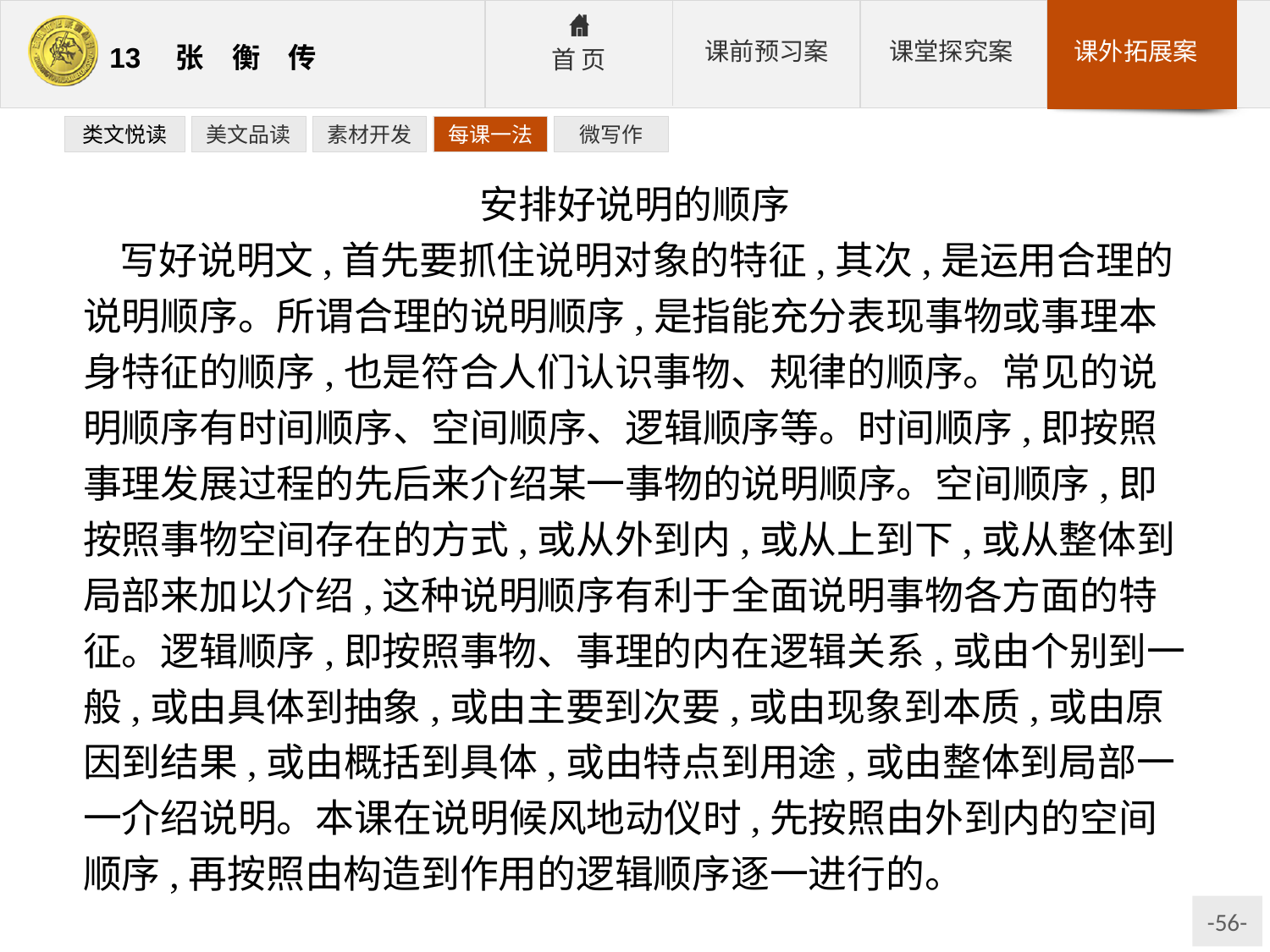

类文悦读
美文品读
素材开发
每课一法
微写作
安排好说明的顺序
写好说明文,首先要抓住说明对象的特征,其次,是运用合理的说明顺序。所谓合理的说明顺序,是指能充分表现事物或事理本身特征的顺序,也是符合人们认识事物、规律的顺序。常见的说明顺序有时间顺序、空间顺序、逻辑顺序等。时间顺序,即按照事理发展过程的先后来介绍某一事物的说明顺序。空间顺序,即按照事物空间存在的方式,或从外到内,或从上到下,或从整体到局部来加以介绍,这种说明顺序有利于全面说明事物各方面的特征。逻辑顺序,即按照事物、事理的内在逻辑关系,或由个别到一般,或由具体到抽象,或由主要到次要,或由现象到本质,或由原因到结果,或由概括到具体,或由特点到用途,或由整体到局部一一介绍说明。本课在说明候风地动仪时,先按照由外到内的空间顺序,再按照由构造到作用的逻辑顺序逐一进行的。